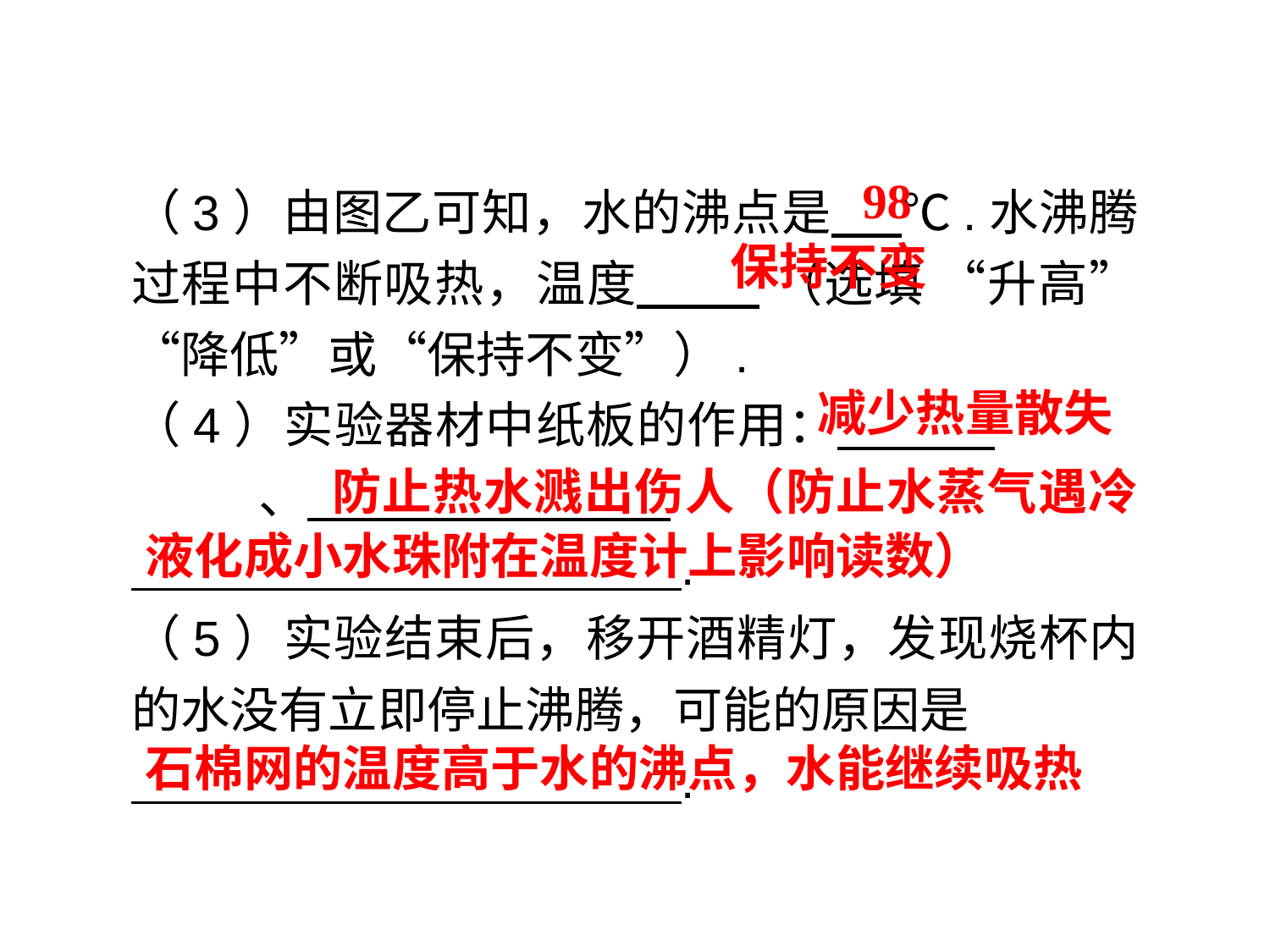

（3）由图乙可知，水的沸点是      ℃.水沸腾过程中不断吸热，温度           （选填 “升高”“降低”或“保持不变”）.
（4）实验器材中纸板的作用：             .         	、                                 .
                                        .
（5）实验结束后，移开酒精灯，发现烧杯内的水没有立即停止沸腾，可能的原因是
                                        .
98
保持不变
减少热量散失
              防止热水溅出伤人（防止水蒸气遇冷液化成小水珠附在温度计上影响读数）
石棉网的温度高于水的沸点，水能继续吸热